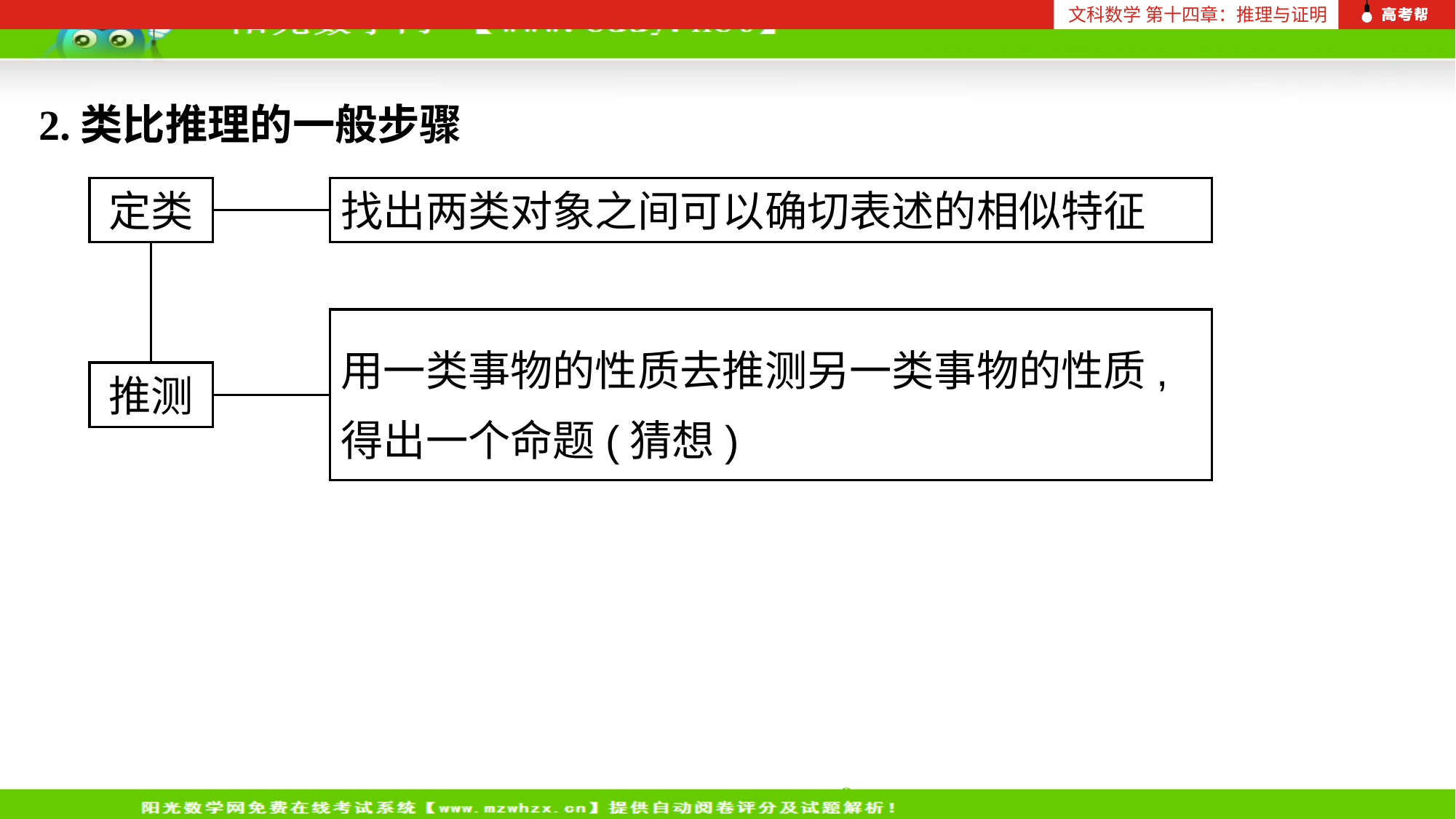

文科数学 第十四章：推理与证明

2.类比推理的一般步骤
定类
找出两类对象之间可以确切表述的相似特征
用一类事物的性质去推测另一类事物的性质,得出一个命题(猜想)
推测